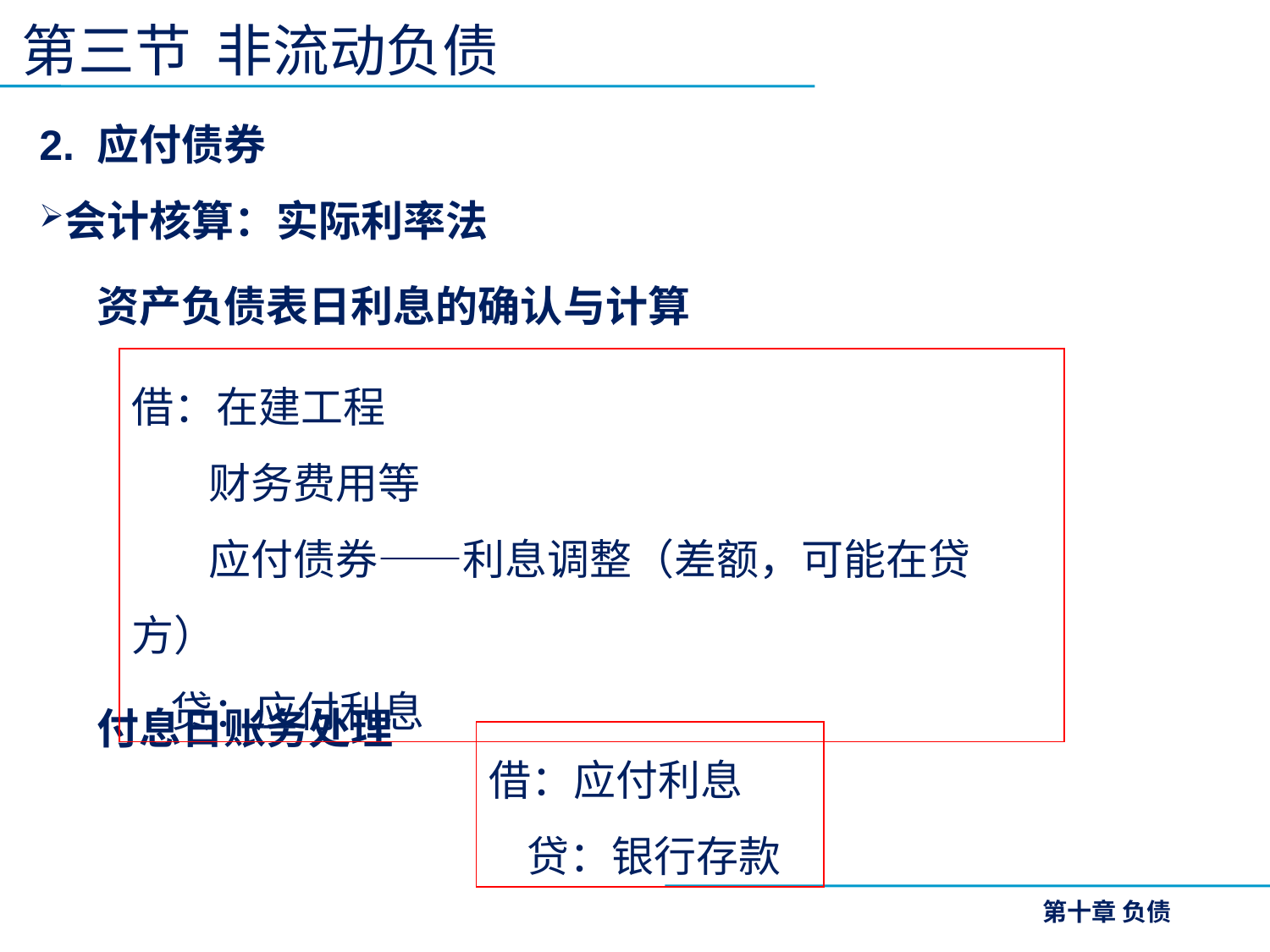

第三节  非流动负债
2. 应付债券
会计核算：实际利率法
     资产负债表日利息的确认与计算

     付息日账务处理
借：在建工程
       财务费用等
       应付债券——利息调整（差额，可能在贷方）
   贷：应付利息
借：应付利息
   贷：银行存款